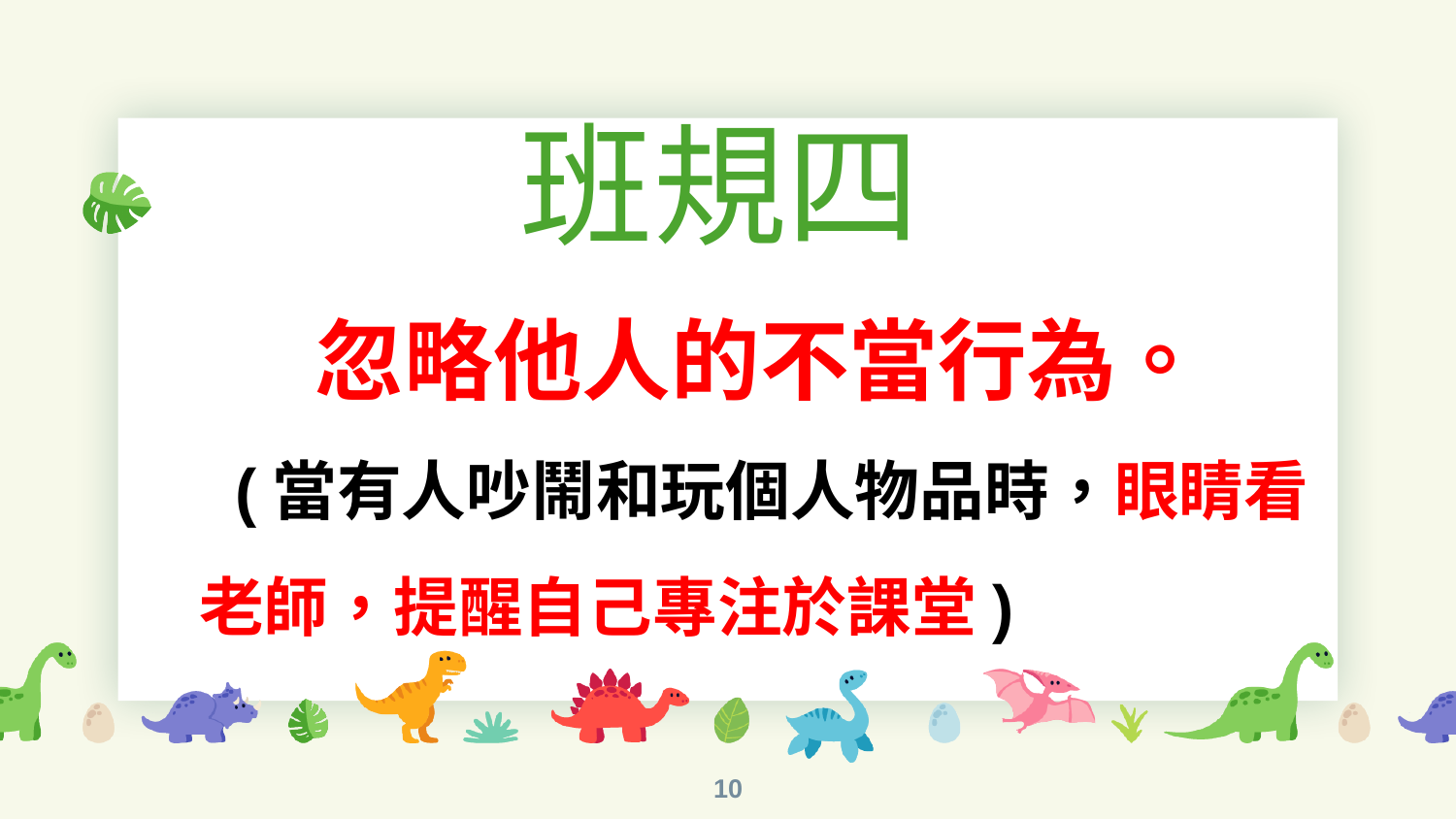

忽略他人的不當行為。
  (當有人吵鬧和玩個人物品時，眼睛看老師，提醒自己專注於課堂)

班規四
10